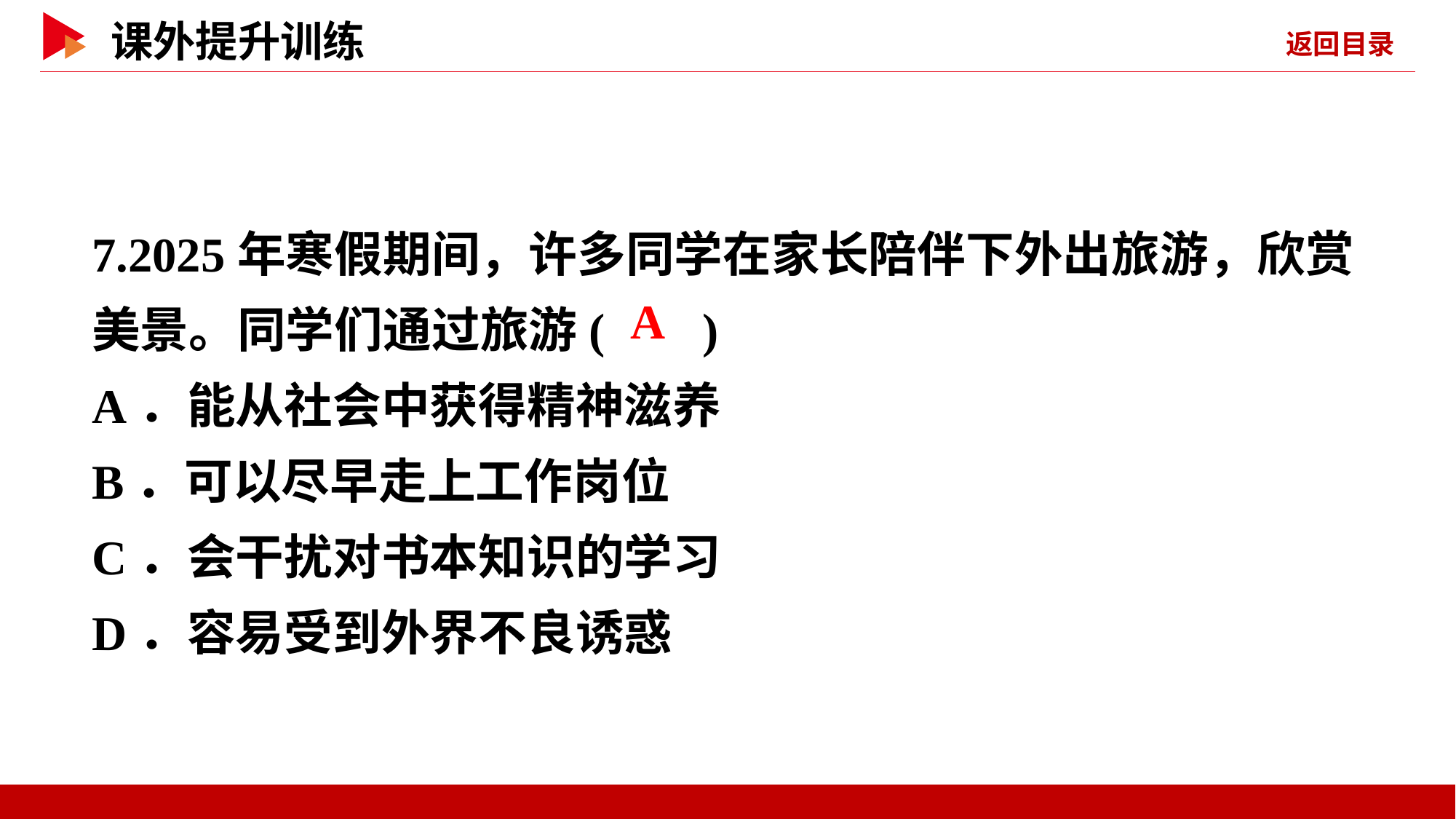

7.2025年寒假期间，许多同学在家长陪伴下外出旅游，欣赏美景。同学们通过旅游(        )
A．能从社会中获得精神滋养
B．可以尽早走上工作岗位
C．会干扰对书本知识的学习
D．容易受到外界不良诱惑
   A